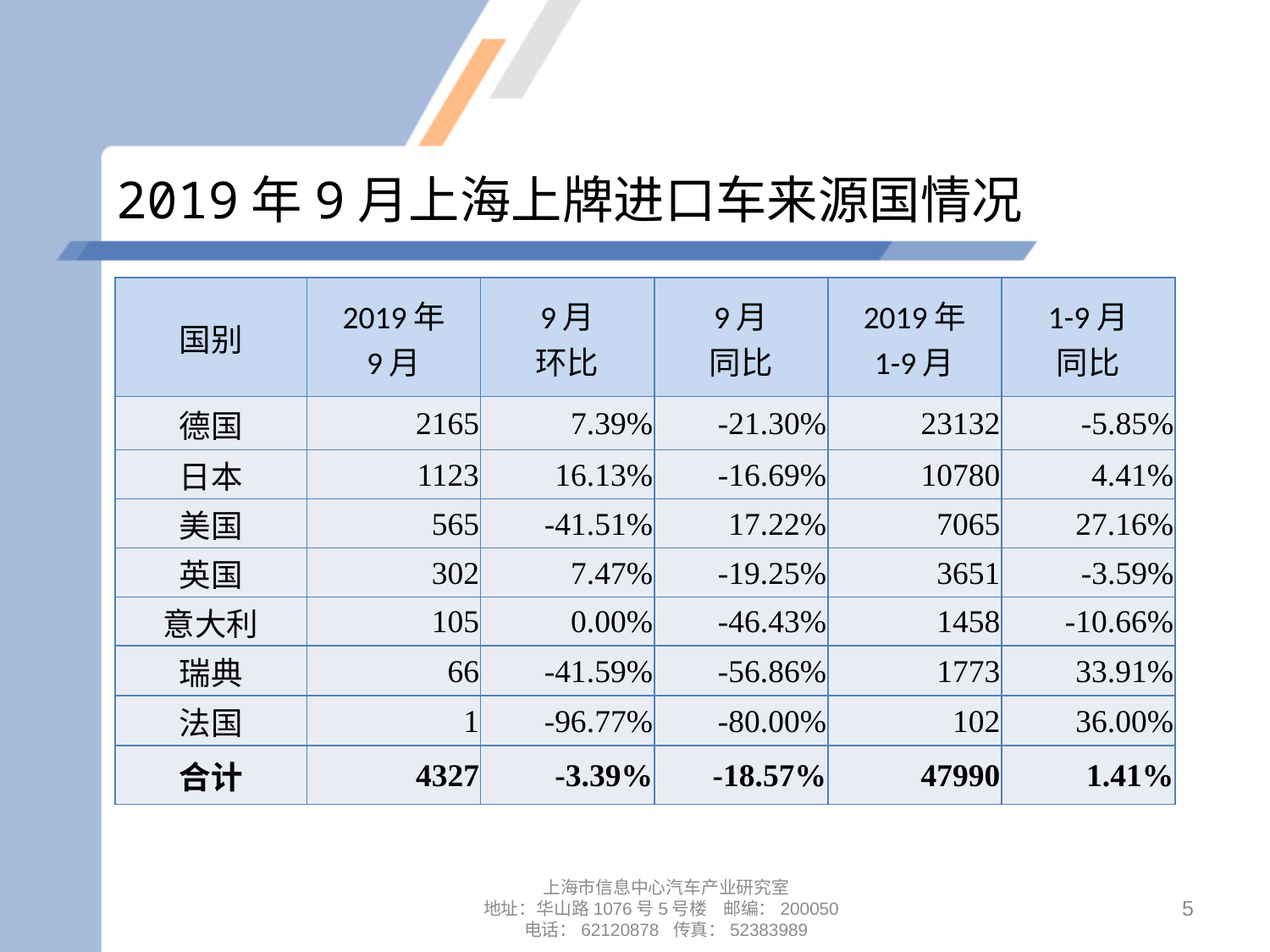

# 2019年9月上海上牌进口车来源国情况
| 国别 | 2019年 9月 | 9月 环比 | 9月 同比 | 2019年 1-9月 | 1-9月 同比 |
| --- | --- | --- | --- | --- | --- |
| 德国 | 2165 | 7.39% | -21.30% | 23132 | -5.85% |
| 日本 | 1123 | 16.13% | -16.69% | 10780 | 4.41% |
| 美国 | 565 | -41.51% | 17.22% | 7065 | 27.16% |
| 英国 | 302 | 7.47% | -19.25% | 3651 | -3.59% |
| 意大利 | 105 | 0.00% | -46.43% | 1458 | -10.66% |
| 瑞典 | 66 | -41.59% | -56.86% | 1773 | 33.91% |
| 法国 | 1 | -96.77% | -80.00% | 102 | 36.00% |
| 合计 | 4327 | -3.39% | -18.57% | 47990 | 1.41% |
上海市信息中心汽车产业研究室
地址：华山路1076号5号楼    邮编：200050
电话：62120878  传真：52383989

5